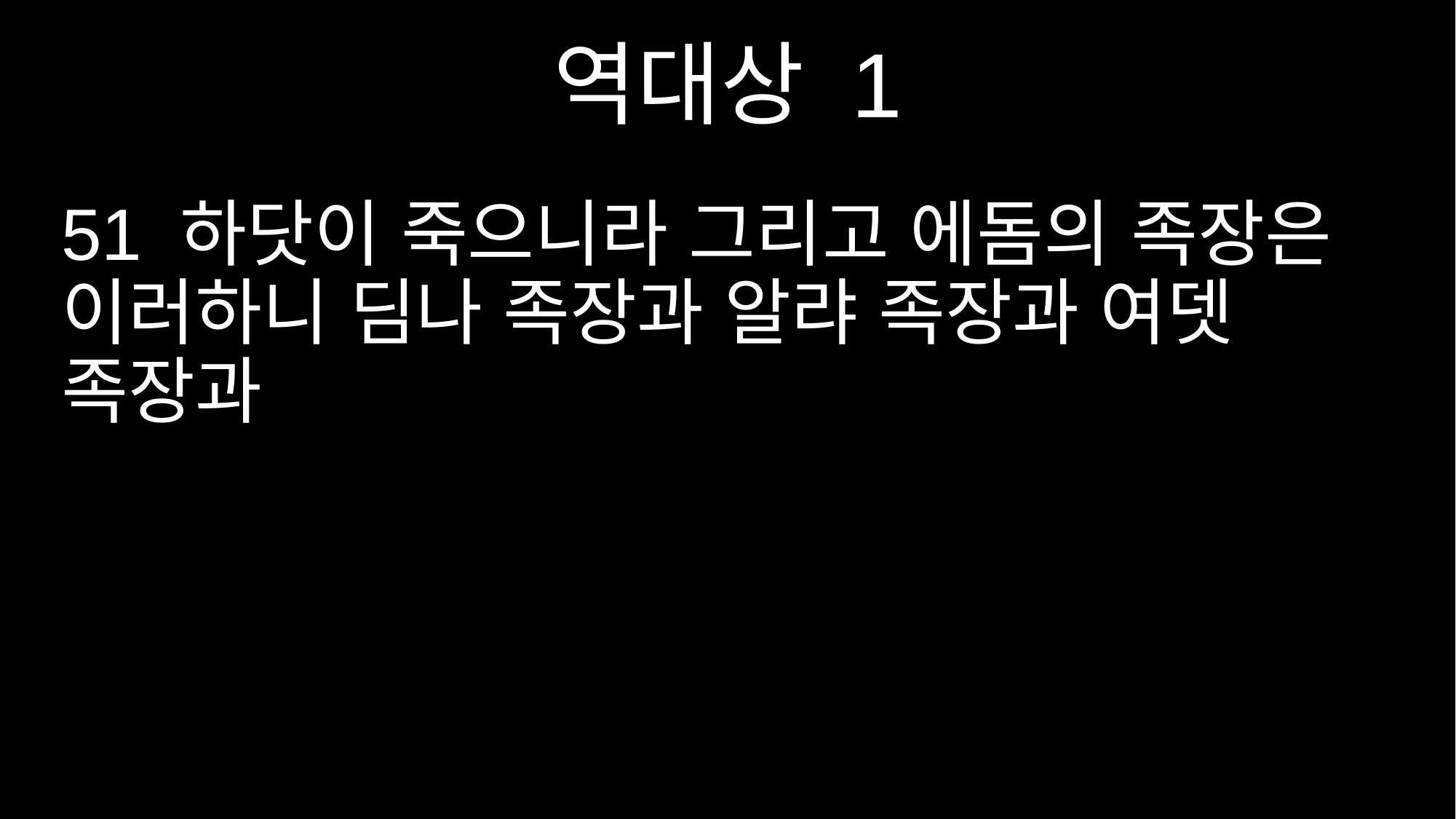

역대상 1
51 하닷이 죽으니라 그리고 에돔의 족장은 이러하니 딤나 족장과 알랴 족장과 여뎃 족장과